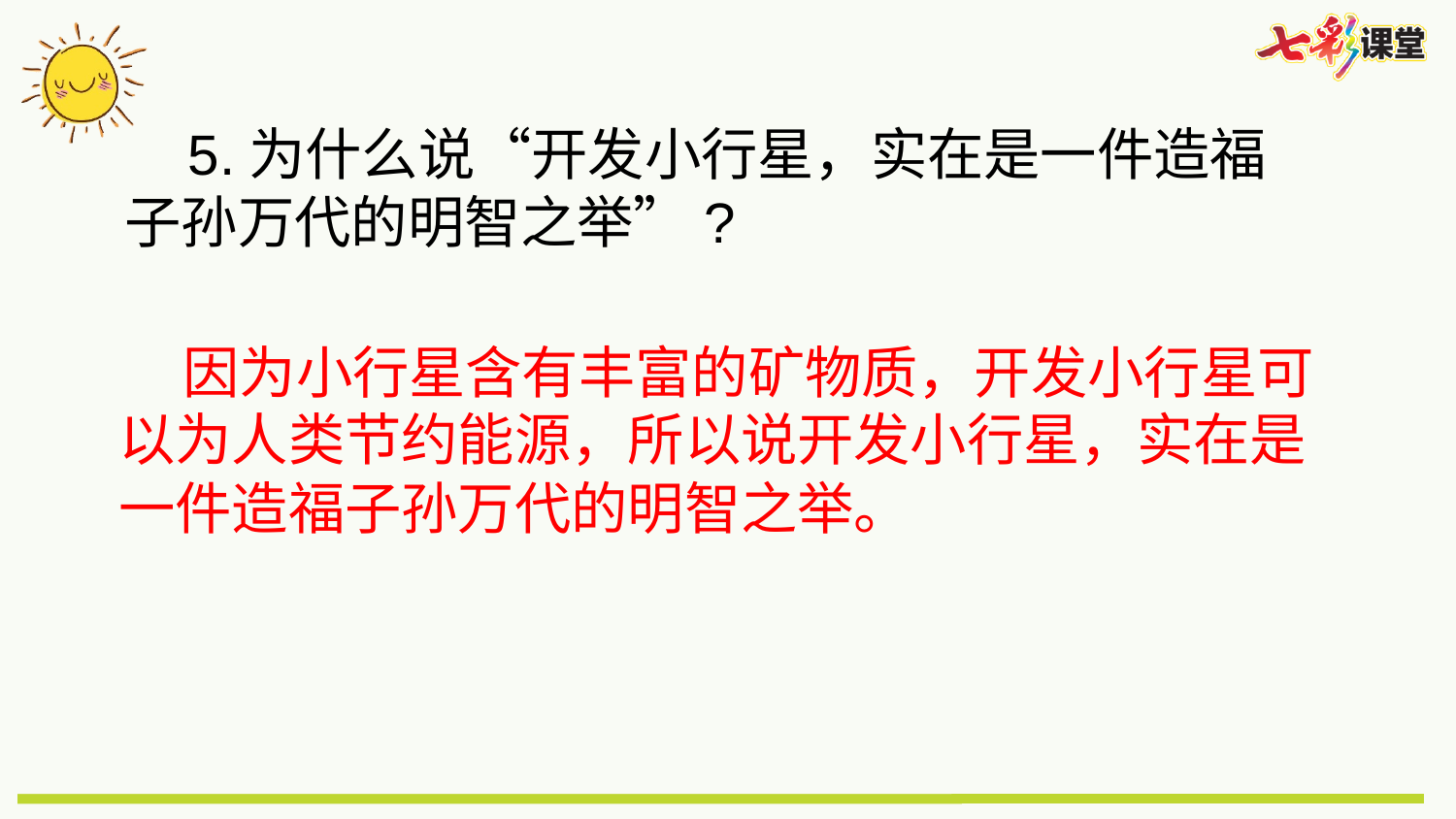

5.为什么说“开发小行星，实在是一件造福子孙万代的明智之举”?
    因为小行星含有丰富的矿物质，开发小行星可以为人类节约能源，所以说开发小行星，实在是一件造福子孙万代的明智之举。